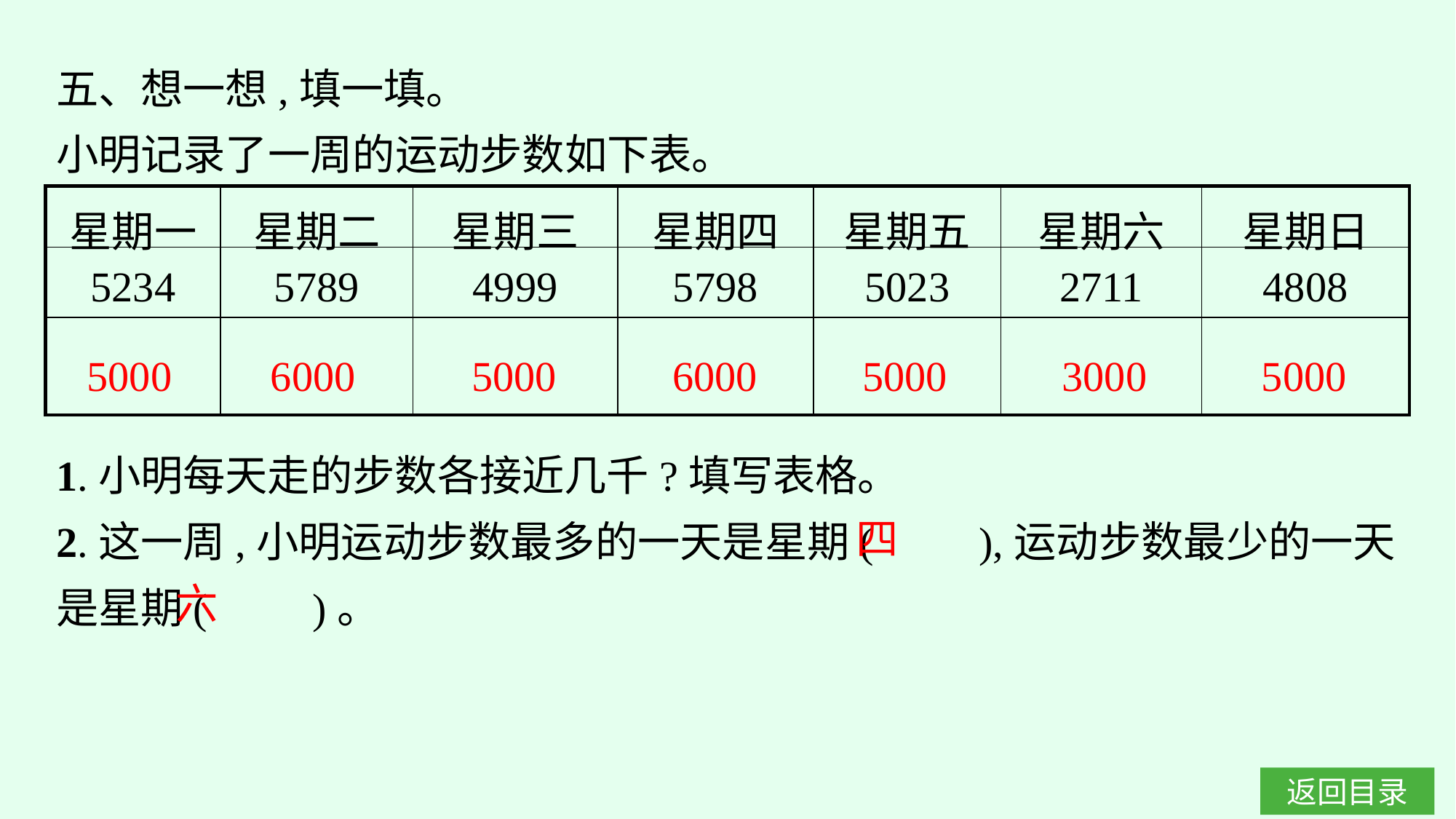

五、想一想,填一填。
小明记录了一周的运动步数如下表。
| 星期一 | 星期二 | 星期三 | 星期四 | 星期五 | 星期六 | 星期日 |
| --- | --- | --- | --- | --- | --- | --- |
| 5234 | 5789 | 4999 | 5798 | 5023 | 2711 | 4808 |
|  |  |  |  |  |  |  |
5000
6000
5000
6000
5000
3000
5000
1.小明每天走的步数各接近几千?填写表格。
2.这一周,小明运动步数最多的一天是星期(　　),运动步数最少的一天是星期(　　)。
四
六